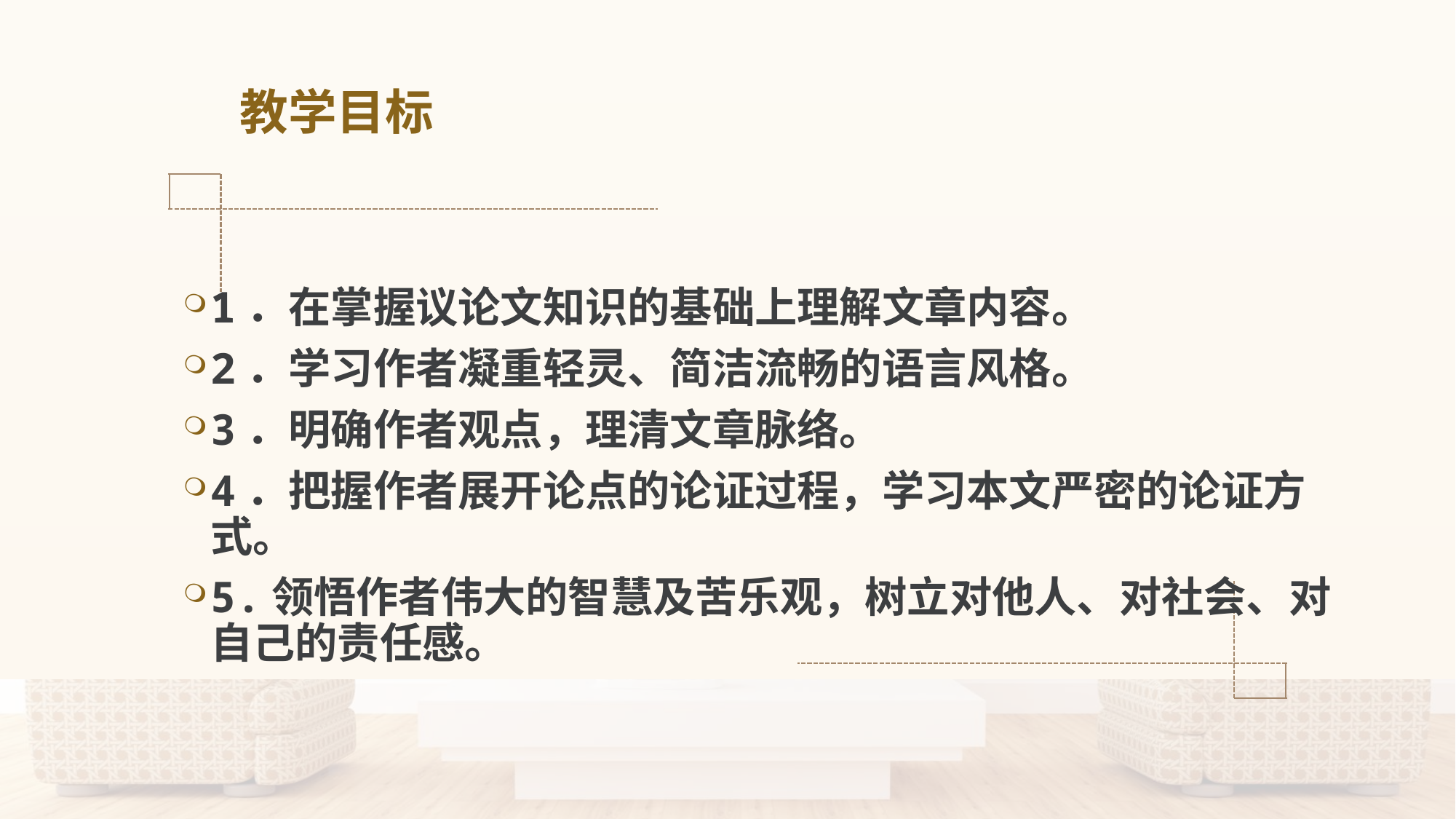

# 教学目标

1．在掌握议论文知识的基础上理解文章内容。
2．学习作者凝重轻灵、简洁流畅的语言风格。
3．明确作者观点，理清文章脉络。
4．把握作者展开论点的论证过程，学习本文严密的论证方式。
5.领悟作者伟大的智慧及苦乐观，树立对他人、对社会、对自己的责任感。